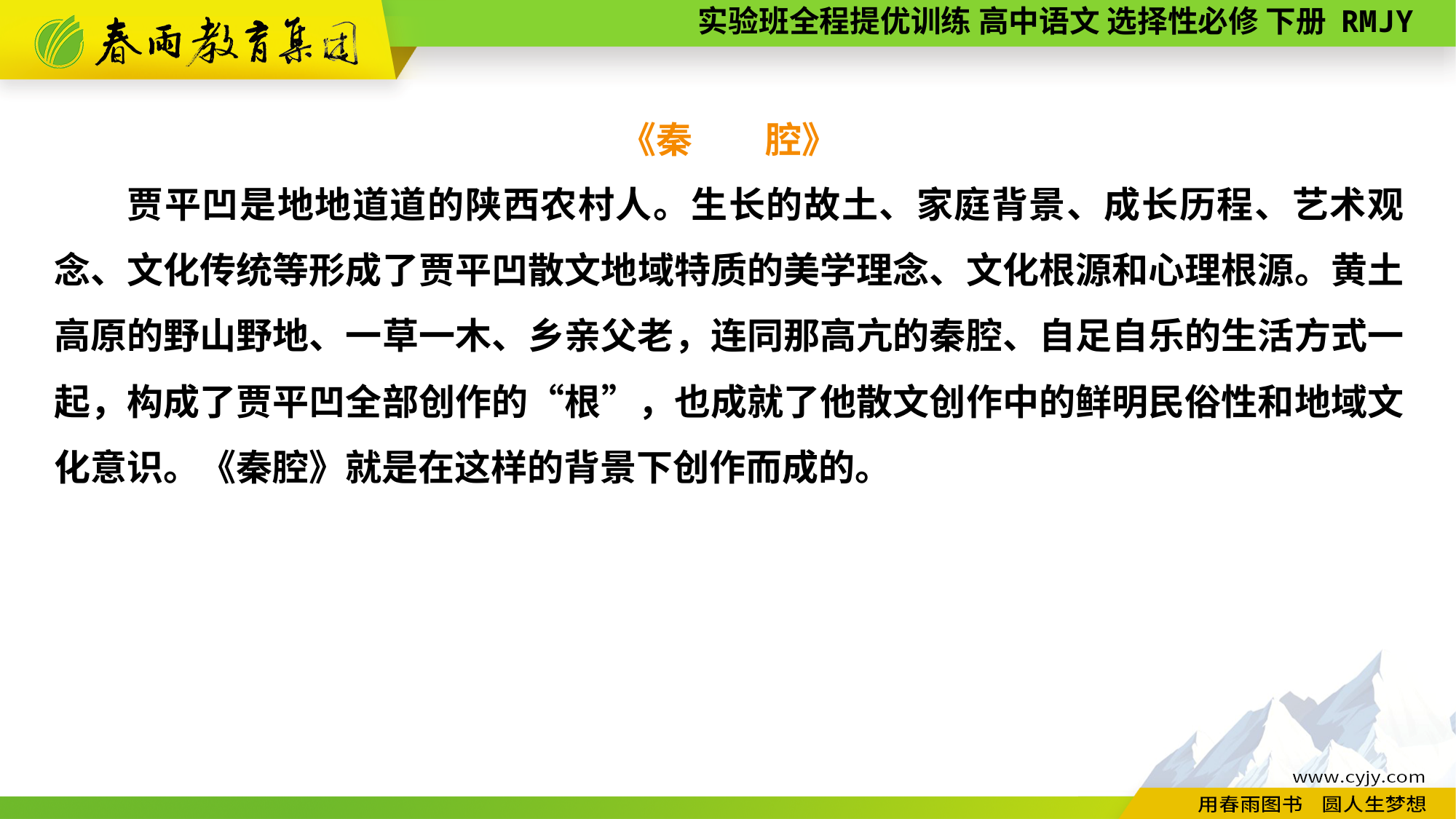

《秦　　腔》
贾平凹是地地道道的陕西农村人。生长的故土、家庭背景、成长历程、艺术观念、文化传统等形成了贾平凹散文地域特质的美学理念、文化根源和心理根源。黄土高原的野山野地、一草一木、乡亲父老，连同那高亢的秦腔、自足自乐的生活方式一起，构成了贾平凹全部创作的“根”，也成就了他散文创作中的鲜明民俗性和地域文化意识。《秦腔》就是在这样的背景下创作而成的。